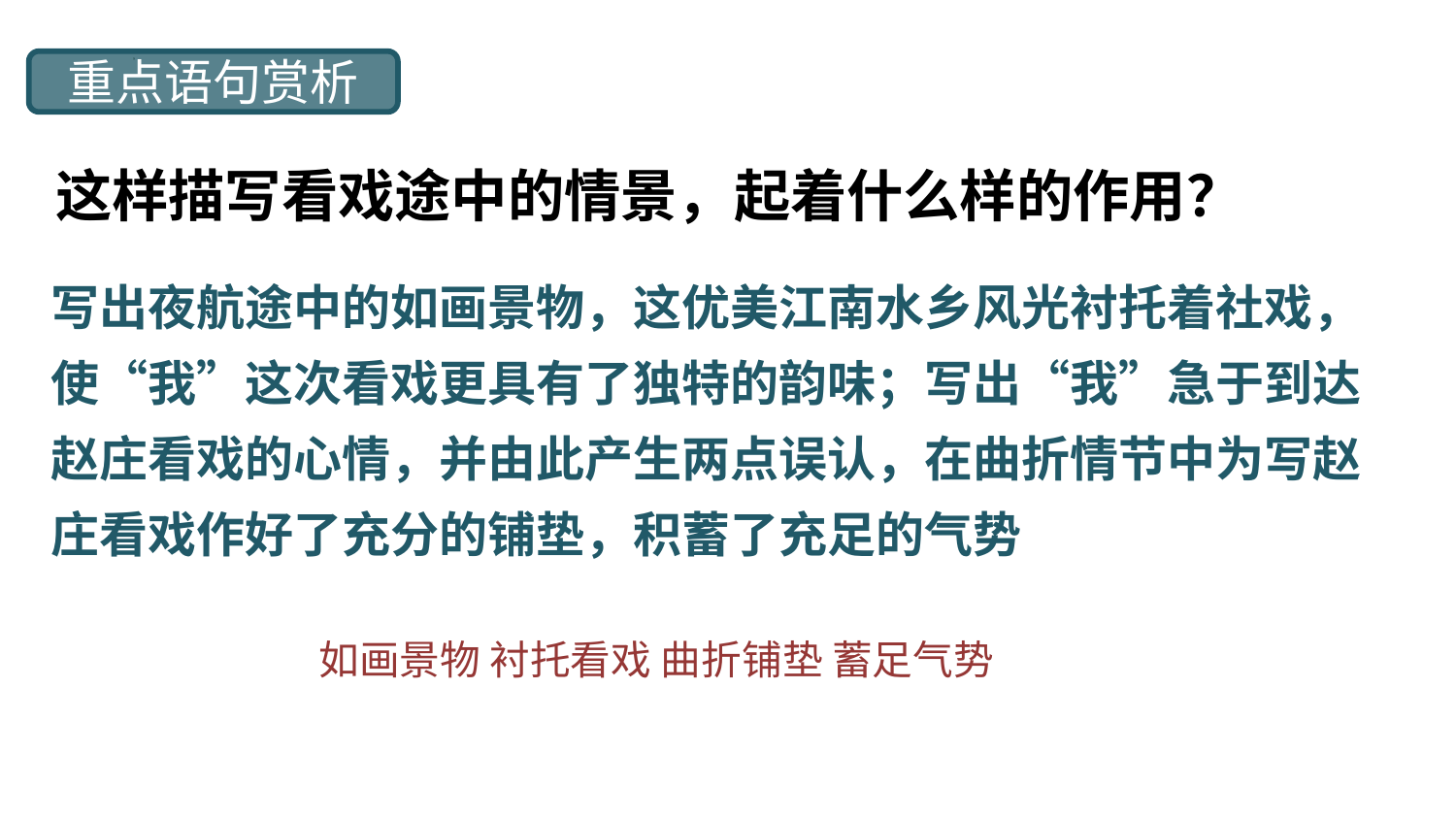

重点语句赏析
 这样描写看戏途中的情景，起着什么样的作用？
写出夜航途中的如画景物，这优美江南水乡风光衬托着社戏，使“我”这次看戏更具有了独特的韵味；写出“我”急于到达赵庄看戏的心情，并由此产生两点误认，在曲折情节中为写赵庄看戏作好了充分的铺垫，积蓄了充足的气势
如画景物 衬托看戏 曲折铺垫 蓄足气势